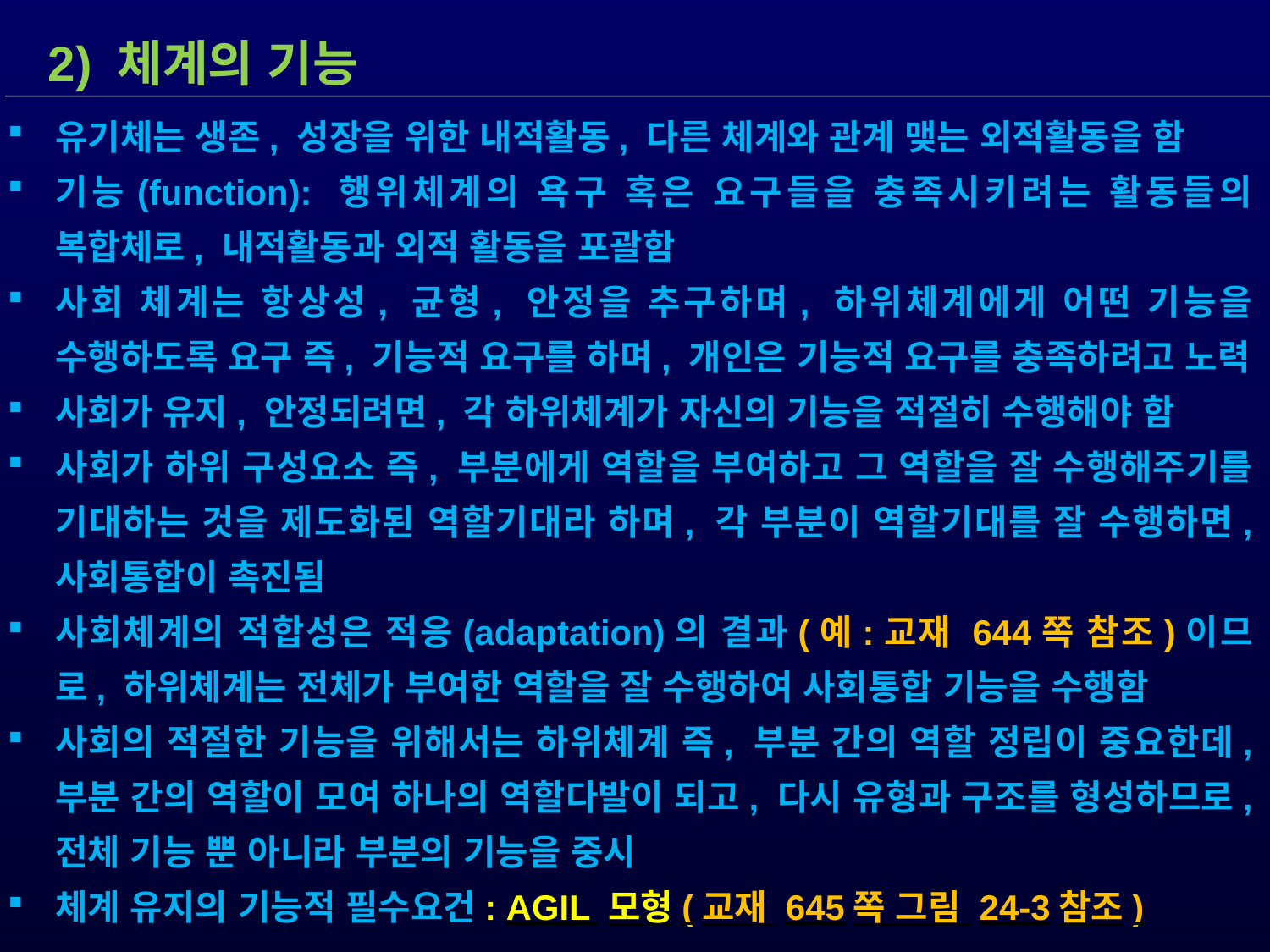

2) 체계의 기능
유기체는 생존, 성장을 위한 내적활동, 다른 체계와 관계 맺는 외적활동을 함
기능(function): 행위체계의 욕구 혹은 요구들을 충족시키려는 활동들의 복합체로, 내적활동과 외적 활동을 포괄함
사회 체계는 항상성, 균형, 안정을 추구하며, 하위체계에게 어떤 기능을 수행하도록 요구 즉, 기능적 요구를 하며, 개인은 기능적 요구를 충족하려고 노력
사회가 유지, 안정되려면, 각 하위체계가 자신의 기능을 적절히 수행해야 함
사회가 하위 구성요소 즉, 부분에게 역할을 부여하고 그 역할을 잘 수행해주기를 기대하는 것을 제도화된 역할기대라 하며, 각 부분이 역할기대를 잘 수행하면, 사회통합이 촉진됨
사회체계의 적합성은 적응(adaptation)의 결과(예:교재 644쪽 참조)이므로, 하위체계는 전체가 부여한 역할을 잘 수행하여 사회통합 기능을 수행함
사회의 적절한 기능을 위해서는 하위체계 즉, 부분 간의 역할 정립이 중요한데, 부분 간의 역할이 모여 하나의 역할다발이 되고, 다시 유형과 구조를 형성하므로, 전체 기능 뿐 아니라 부분의 기능을 중시
체계 유지의 기능적 필수요건: AGIL 모형(교재 645쪽 그림 24-3참조)